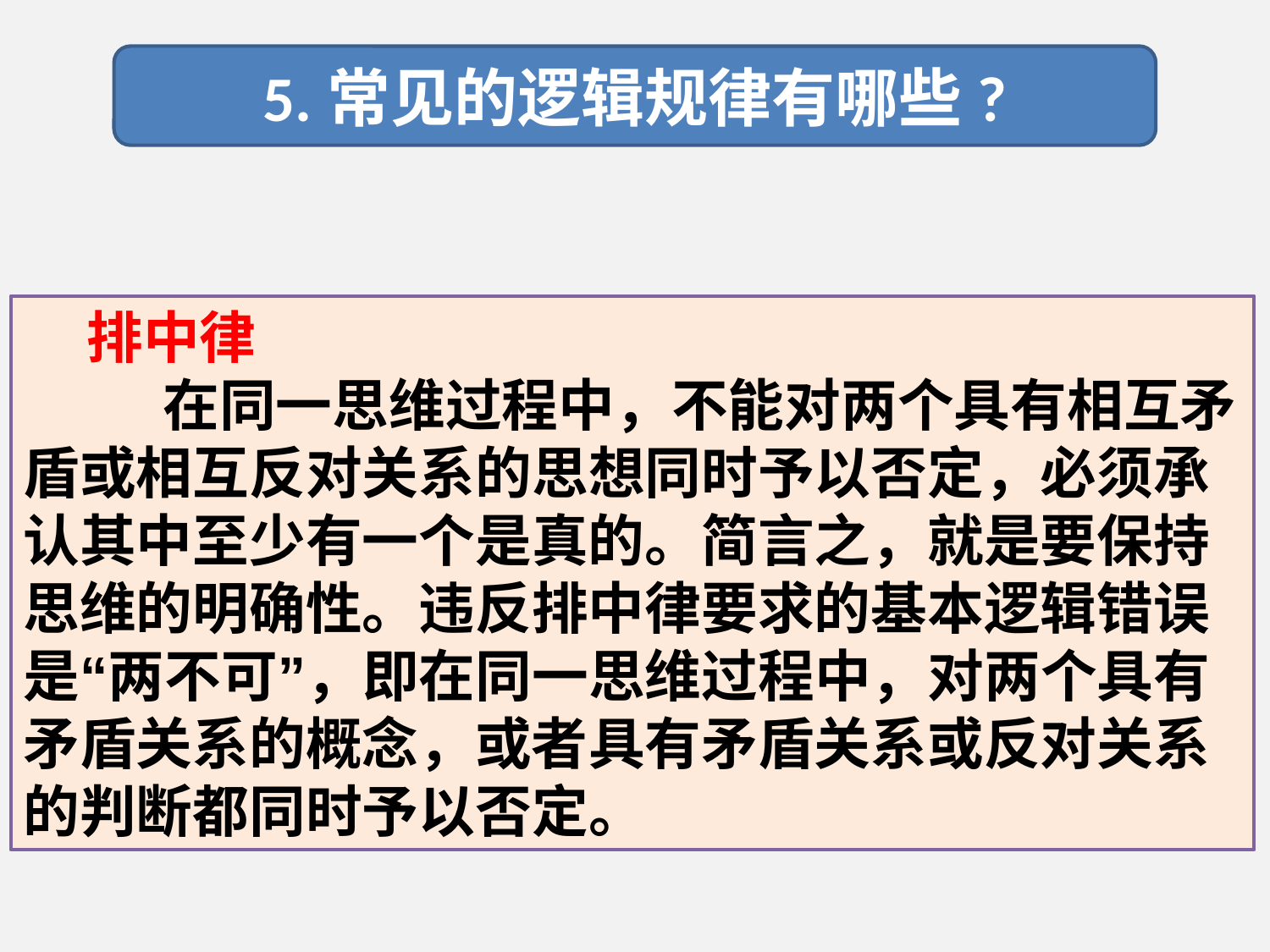

5.常见的逻辑规律有哪些?
排中律
    在同一思维过程中，不能对两个具有相互矛盾或相互反对关系的思想同时予以否定，必须承认其中至少有一个是真的。简言之，就是要保持思维的明确性。违反排中律要求的基本逻辑错误是“两不可”，即在同一思维过程中，对两个具有矛盾关系的概念，或者具有矛盾关系或反对关系的判断都同时予以否定。